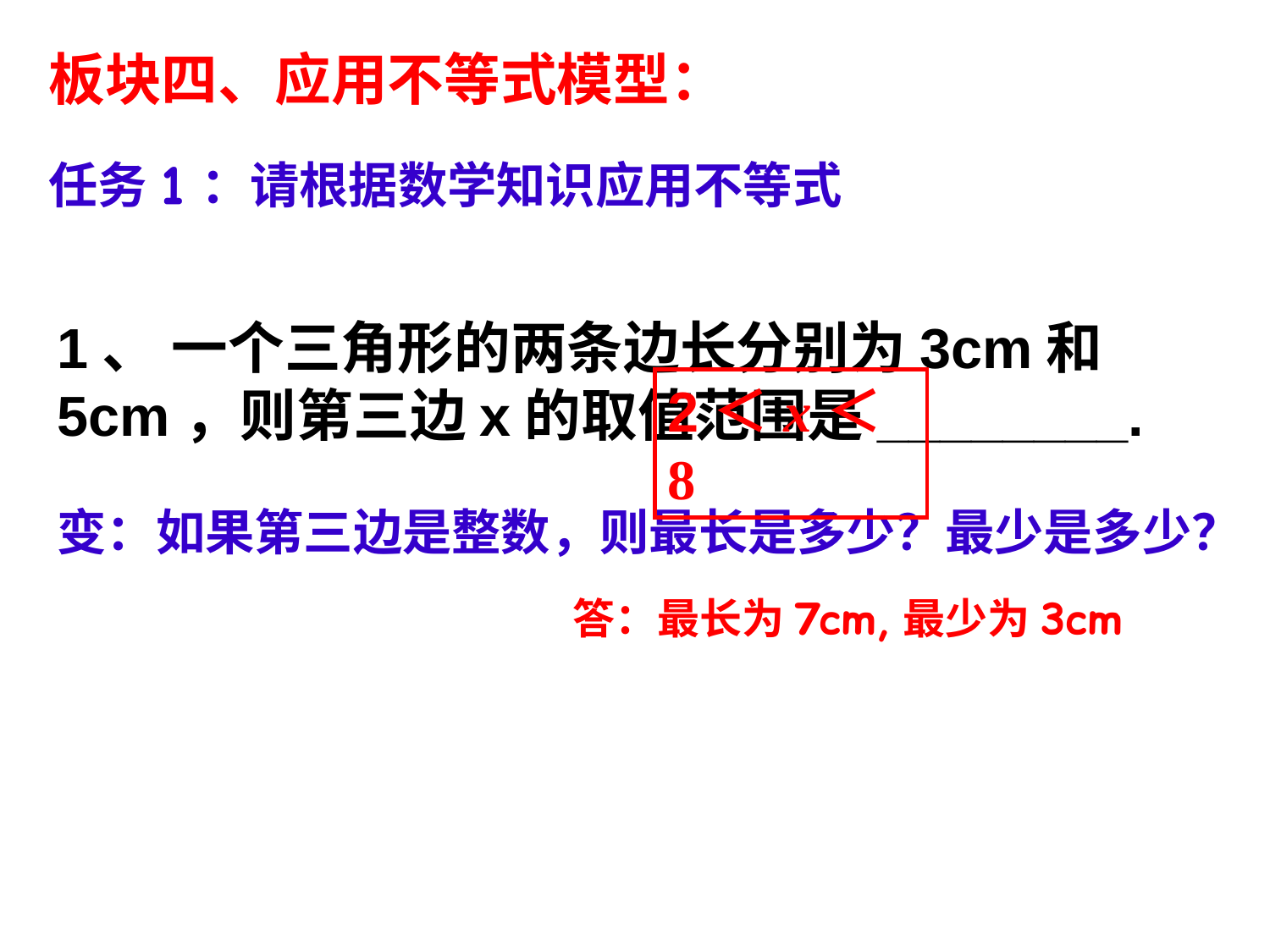

板块四、应用不等式模型：
任务1：请根据数学知识应用不等式
1、 一个三角形的两条边长分别为3cm和5cm，则第三边x的取值范围是________.
2＜ x＜8
变：如果第三边是整数，则最长是多少？最少是多少？
答：最长为7cm,最少为3cm